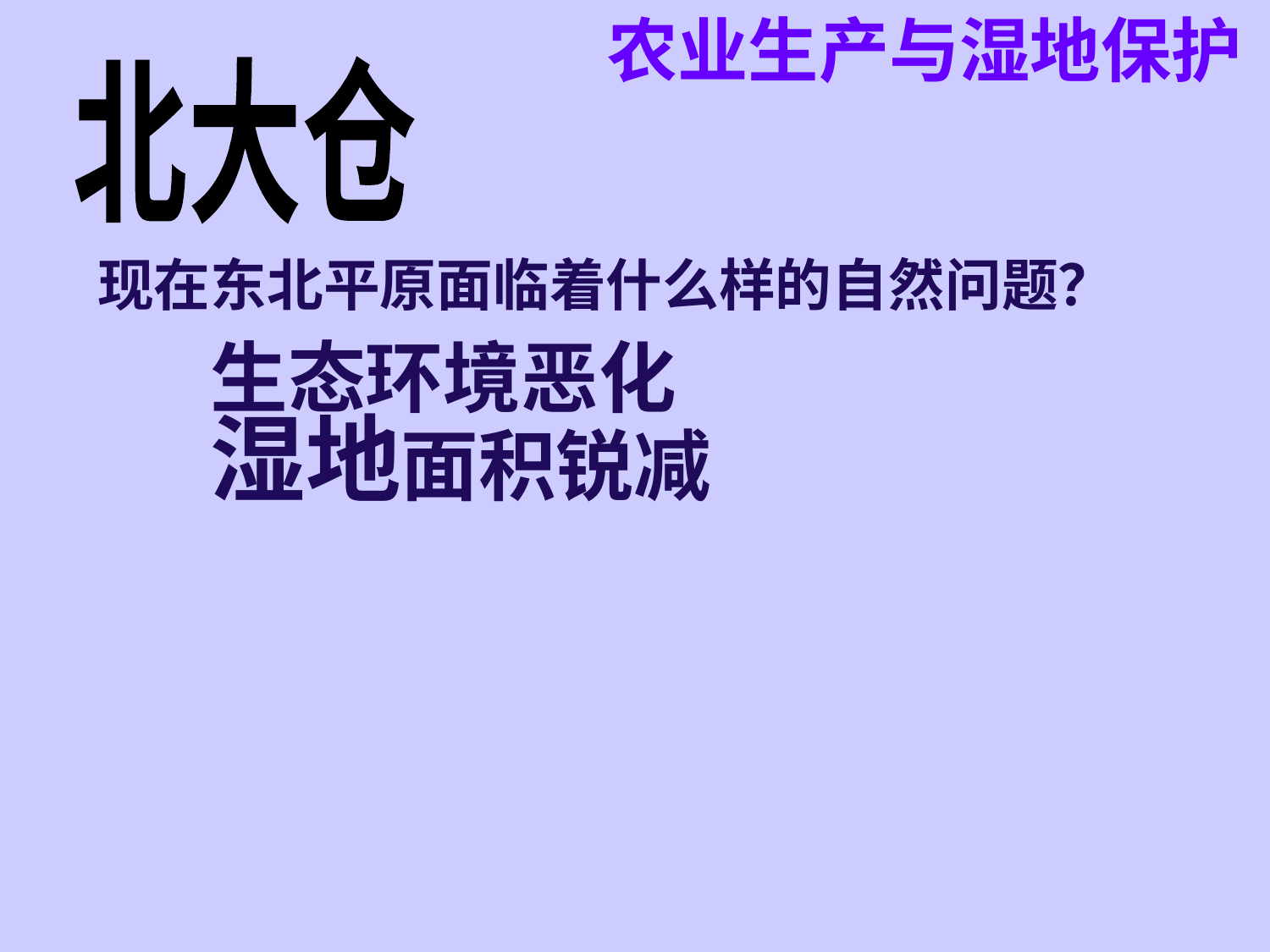

农业生产与湿地保护
北大仓
现在东北平原面临着什么样的自然问题？

         生态环境恶化
         湿地面积锐减